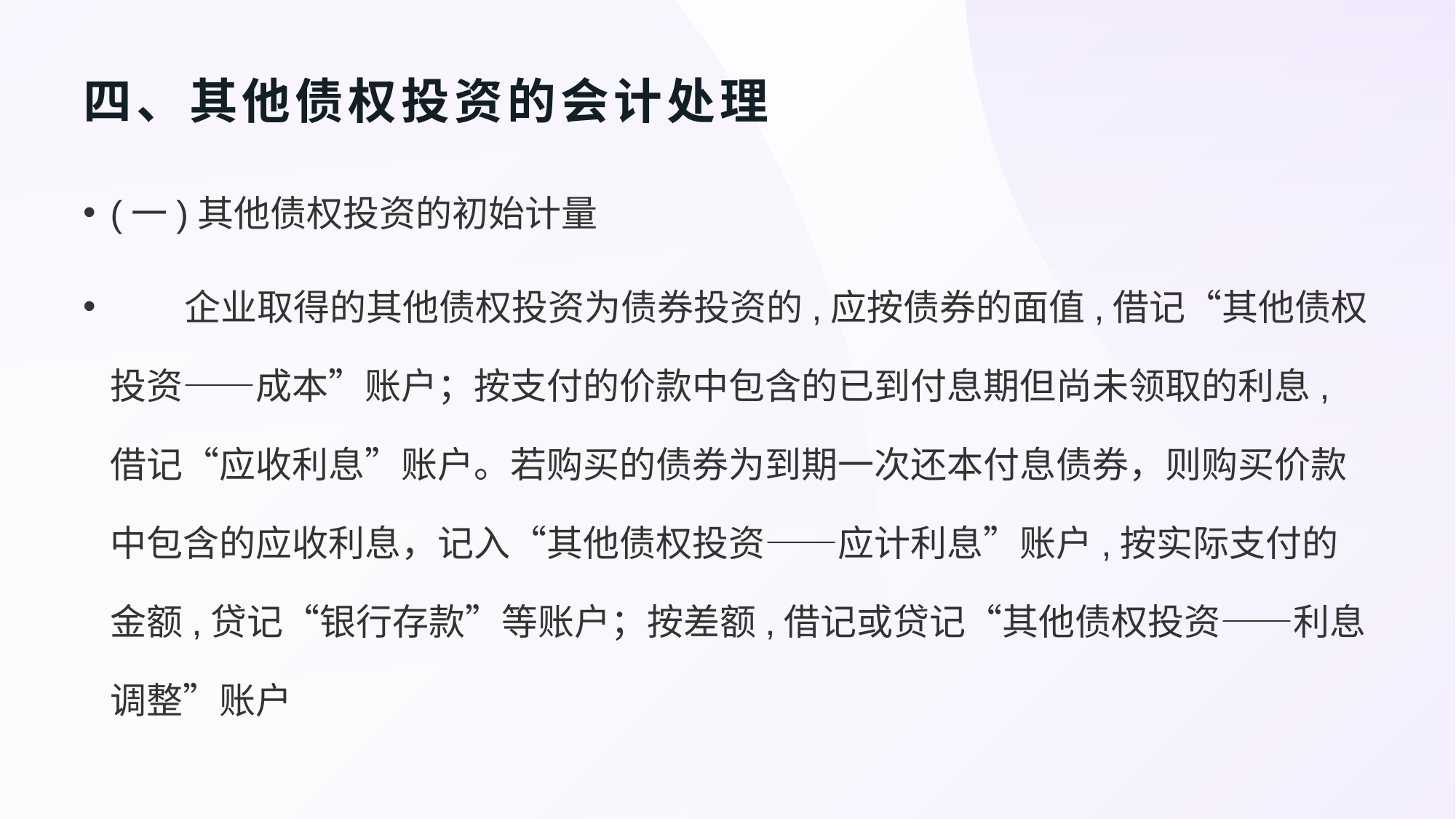

# 四、其他债权投资的会计处理
(一)其他债权投资的初始计量
        企业取得的其他债权投资为债券投资的,应按债券的面值,借记“其他债权投资——成本”账户；按支付的价款中包含的已到付息期但尚未领取的利息,借记“应收利息”账户。若购买的债券为到期一次还本付息债券，则购买价款中包含的应收利息，记入“其他债权投资——应计利息”账户,按实际支付的金额,贷记“银行存款”等账户；按差额,借记或贷记“其他债权投资——利息调整”账户